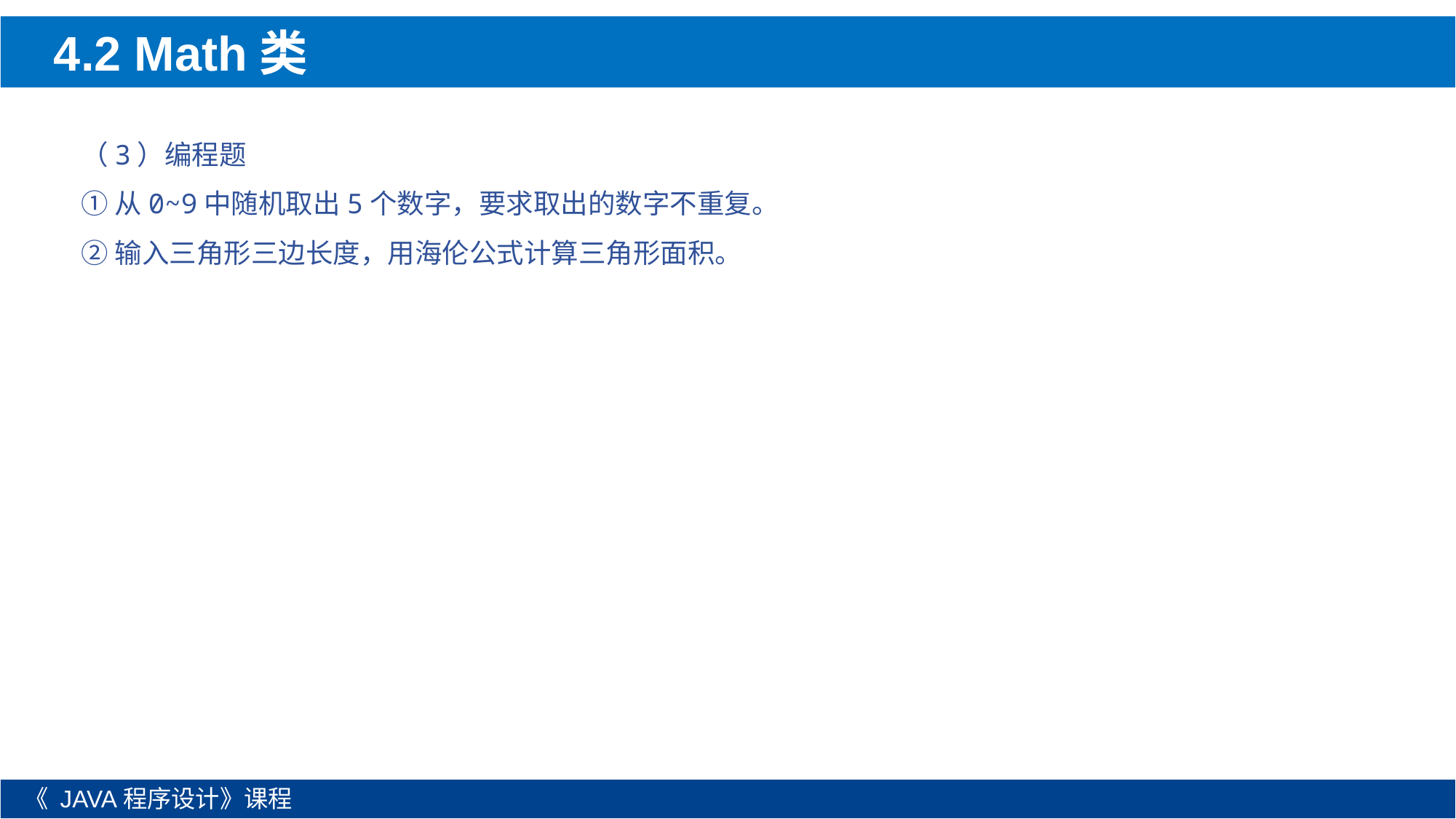

4.2 Math类
（3）编程题
①从0~9中随机取出5个数字，要求取出的数字不重复。
②输入三角形三边长度，用海伦公式计算三角形面积。
《 JAVA程序设计》课程